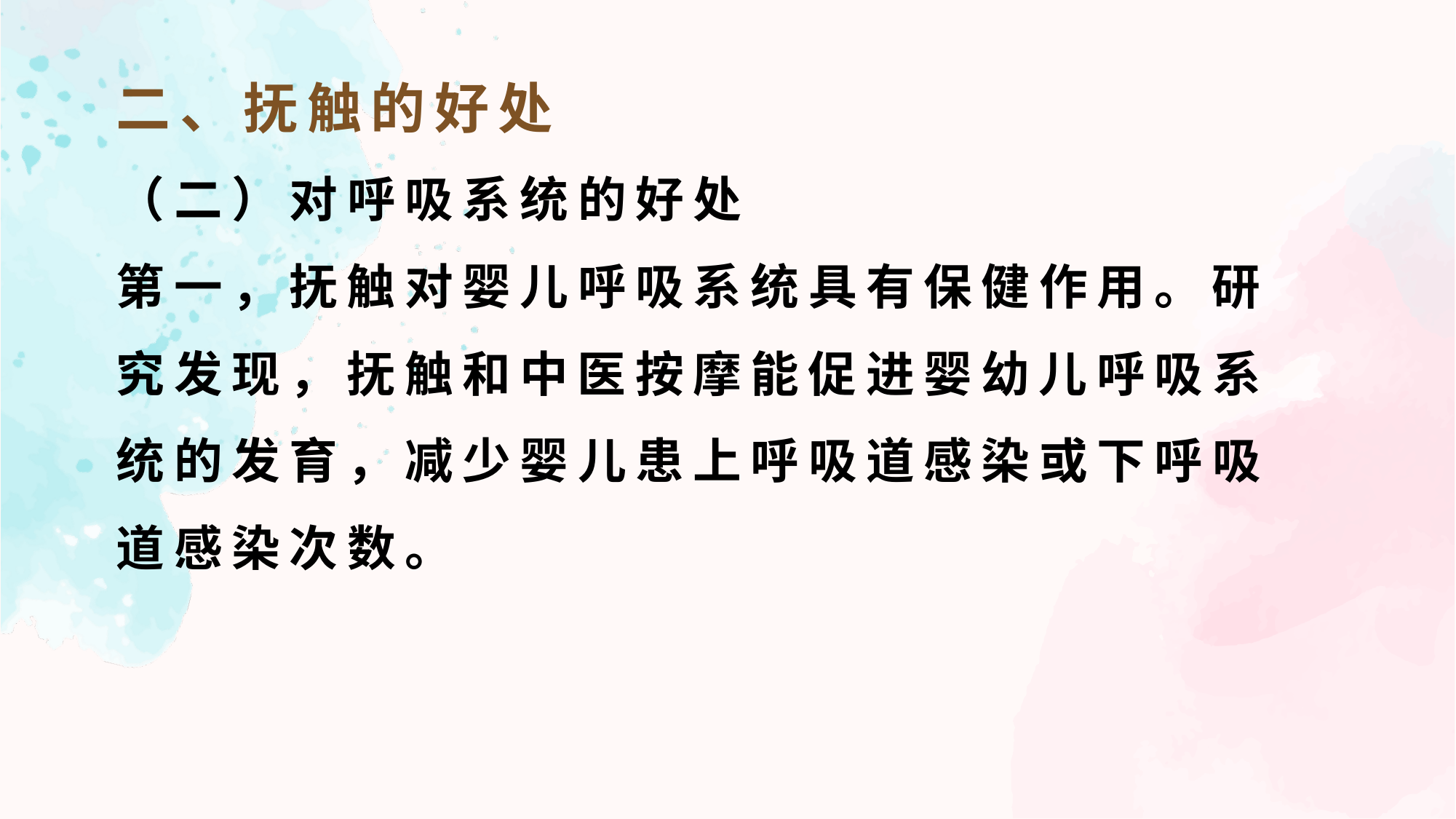

二、抚触的好处
（二）对呼吸系统的好处
第一，抚触对婴儿呼吸系统具有保健作用。研究发现，抚触和中医按摩能促进婴幼儿呼吸系统的发育，减少婴儿患上呼吸道感染或下呼吸道感染次数。